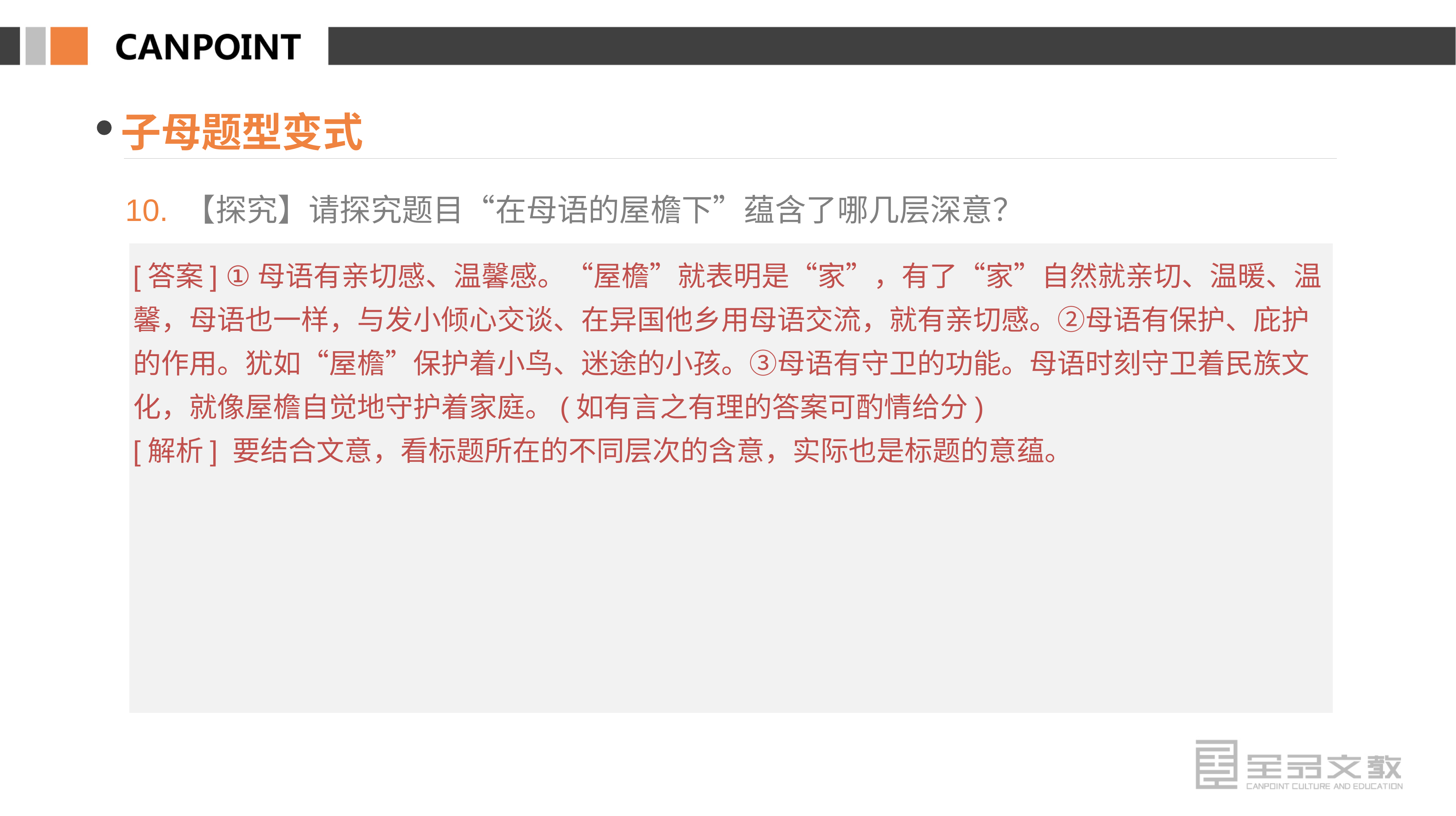

子母题型变式

10. 【探究】请探究题目“在母语的屋檐下”蕴含了哪几层深意？

[答案] ①母语有亲切感、温馨感。“屋檐”就表明是“家”，有了“家”自然就亲切、温暖、温馨，母语也一样，与发小倾心交谈、在异国他乡用母语交流，就有亲切感。②母语有保护、庇护的作用。犹如“屋檐”保护着小鸟、迷途的小孩。③母语有守卫的功能。母语时刻守卫着民族文化，就像屋檐自觉地守护着家庭。(如有言之有理的答案可酌情给分)
[解析] 要结合文意，看标题所在的不同层次的含意，实际也是标题的意蕴。